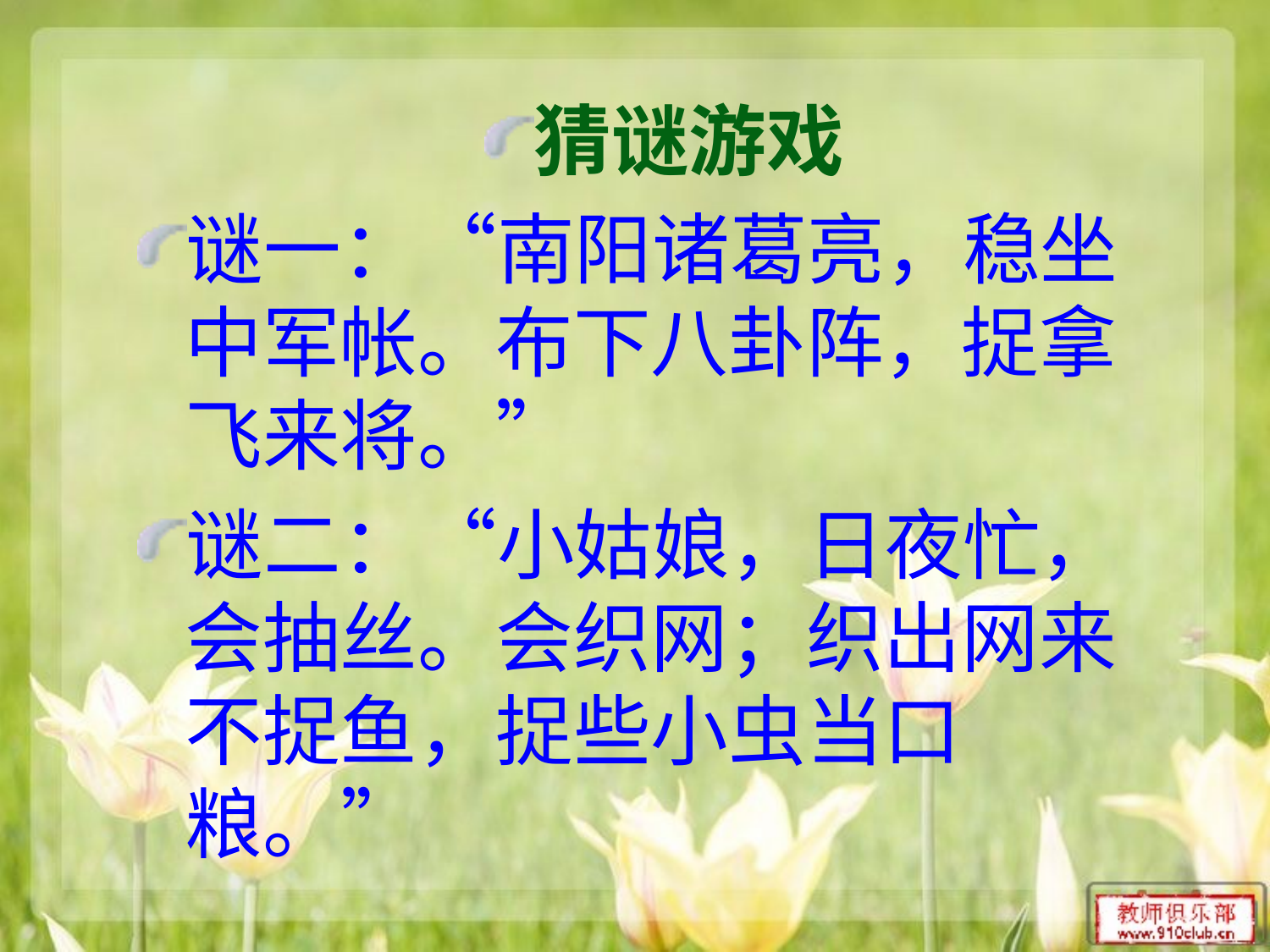

猜谜游戏
谜一：“南阳诸葛亮，稳坐中军帐。布下八卦阵，捉拿飞来将。”
谜二：“小姑娘，日夜忙，会抽丝。会织网；织出网来不捉鱼，捉些小虫当口粮。”